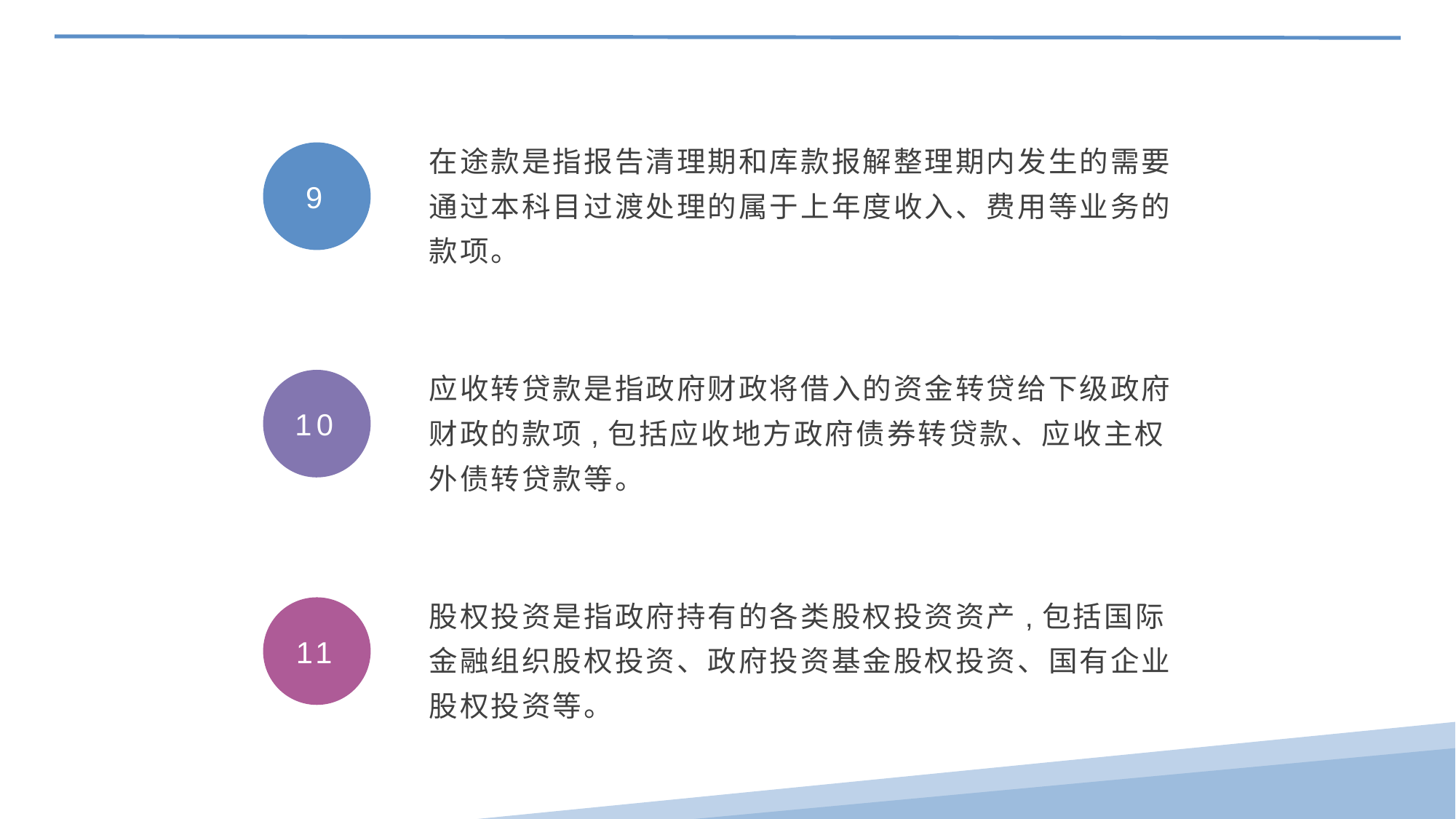

在途款是指报告清理期和库款报解整理期内发生的需要通过本科目过渡处理的属于上年度收入、费用等业务的款项。

9
应收转贷款是指政府财政将借入的资金转贷给下级政府财政的款项,包括应收地方政府债券转贷款、应收主权外债转贷款等。

10
股权投资是指政府持有的各类股权投资资产,包括国际金融组织股权投资、政府投资基金股权投资、国有企业股权投资等。

11